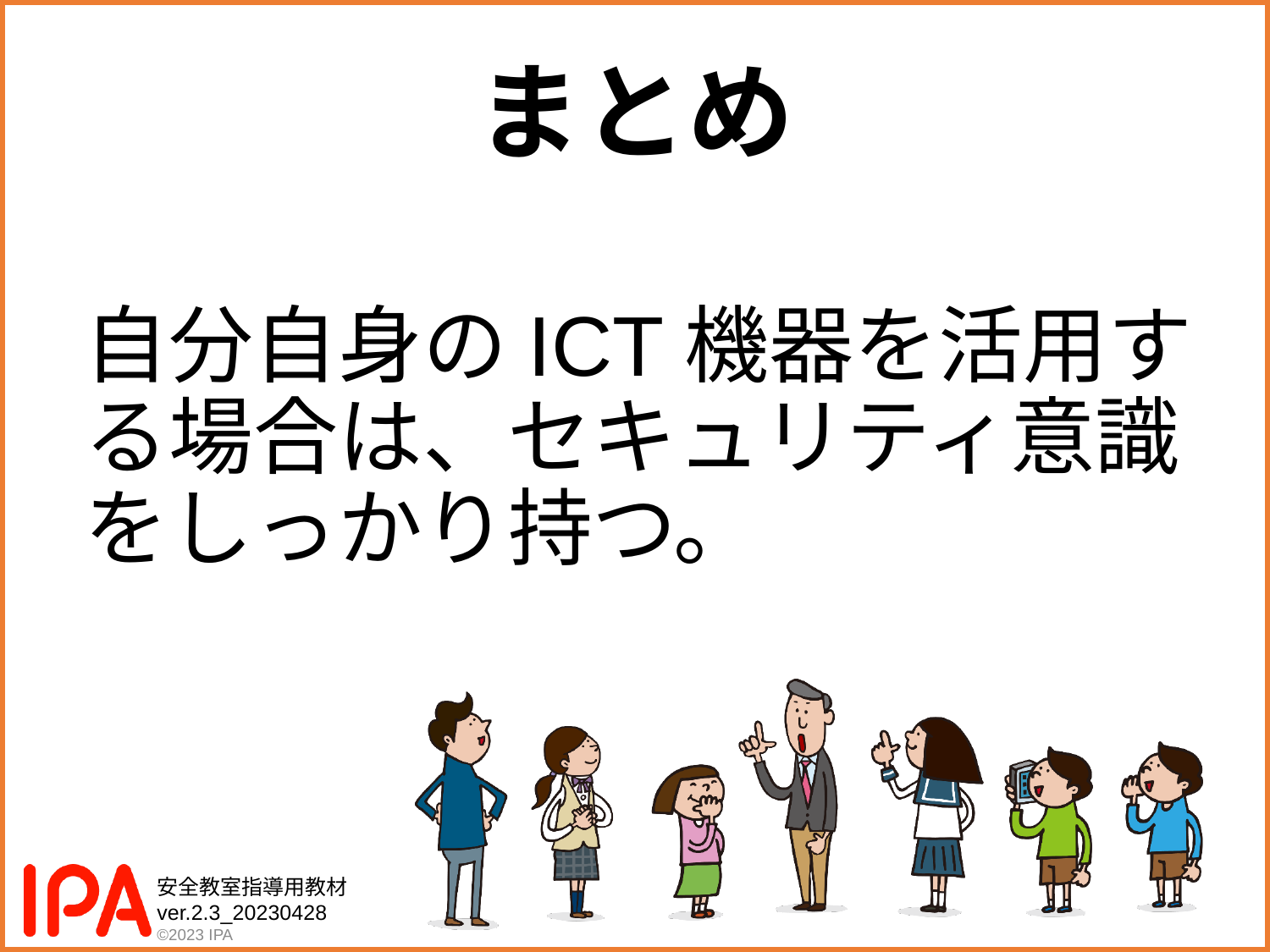

# まとめ
自分自身のICT機器を活用する場合は、セキュリティ意識をしっかり持つ。